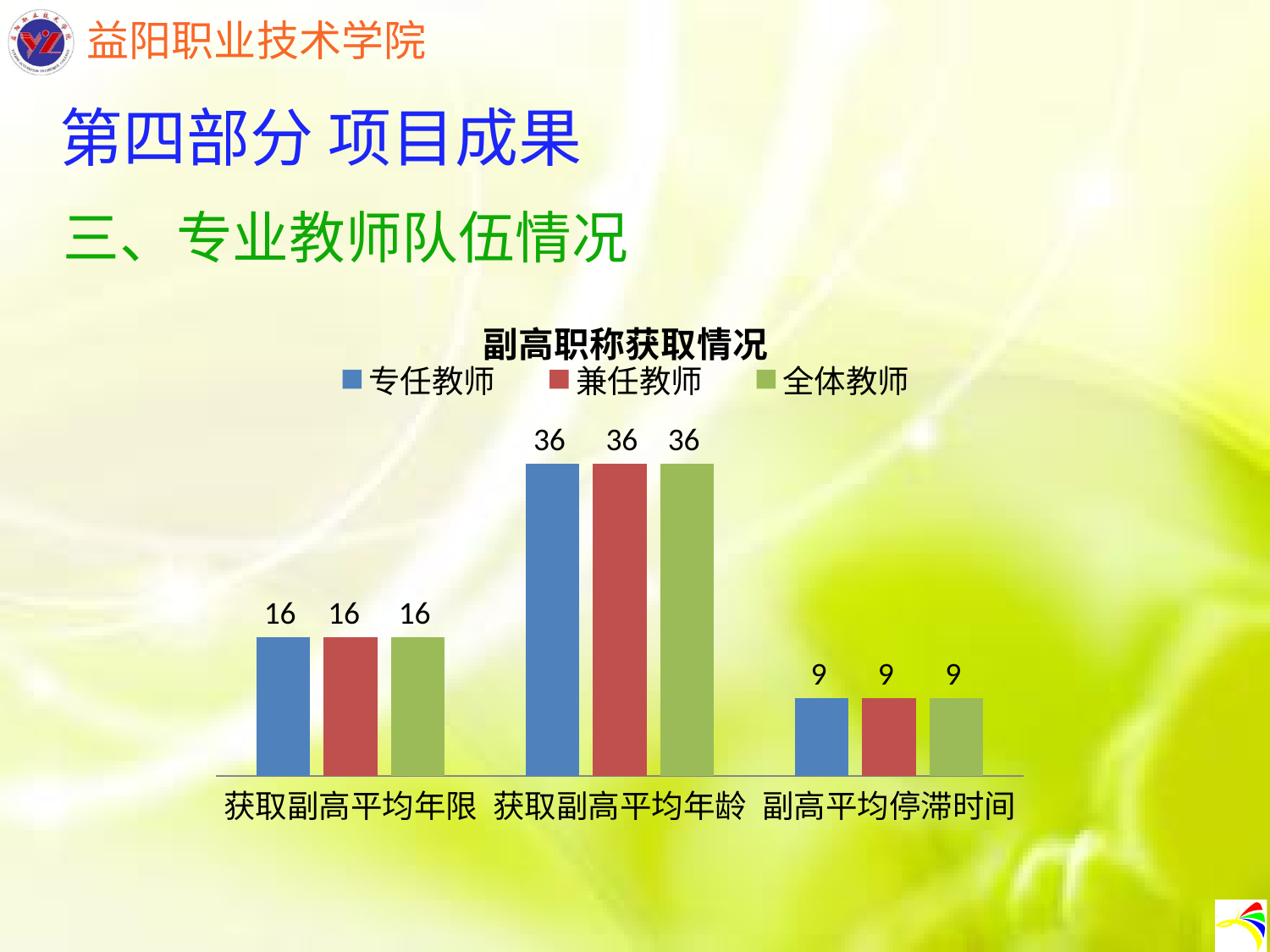

第四部分 项目成果
三、专业教师队伍情况

### Chart: 副高职称获取情况

| Category | 专任教师 | 兼任教师 | 全体教师 |
|---|---|---|---|
| 获取副高平均年限 | 16.0 | 16.0 | 16.0 |
| 获取副高平均年龄 | 36.0 | 36.0 | 36.0 |
| 副高平均停滞时间 | 9.0 | 9.0 | 9.0 |